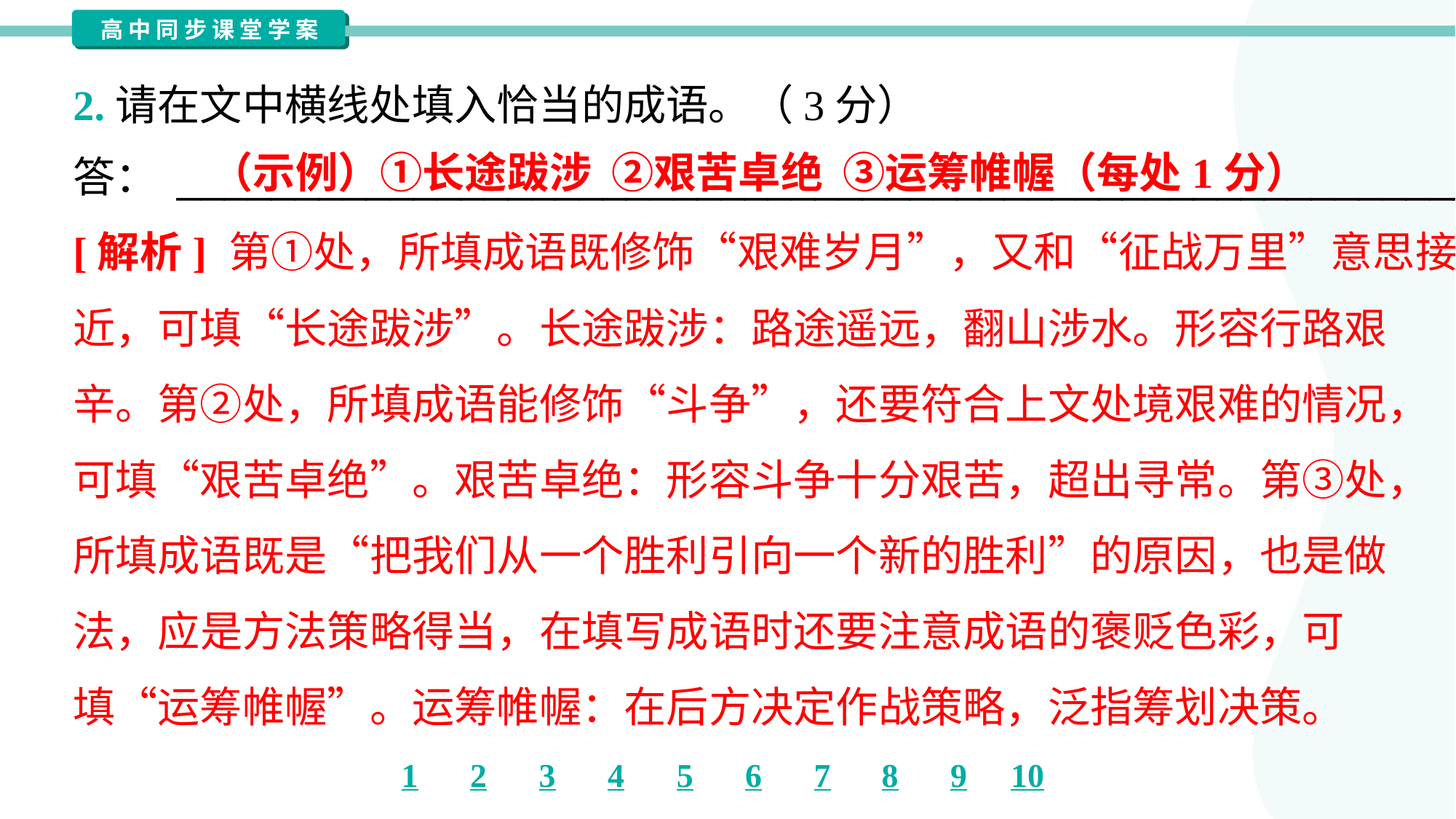

2.请在文中横线处填入恰当的成语。（3分）
（示例）①长途跋涉  ②艰苦卓绝  ③运筹帷幄（每处1分）
答： _______________________________________________________
[解析] 第①处，所填成语既修饰“艰难岁月”，又和“征战万里”意思接
近，可填“长途跋涉”。长途跋涉：路途遥远，翻山涉水。形容行路艰
辛。第②处，所填成语能修饰“斗争”，还要符合上文处境艰难的情况，
可填“艰苦卓绝”。艰苦卓绝：形容斗争十分艰苦，超出寻常。第③处，
所填成语既是“把我们从一个胜利引向一个新的胜利”的原因，也是做
法，应是方法策略得当，在填写成语时还要注意成语的褒贬色彩，可
填“运筹帷幄”。运筹帷幄：在后方决定作战策略，泛指筹划决策。